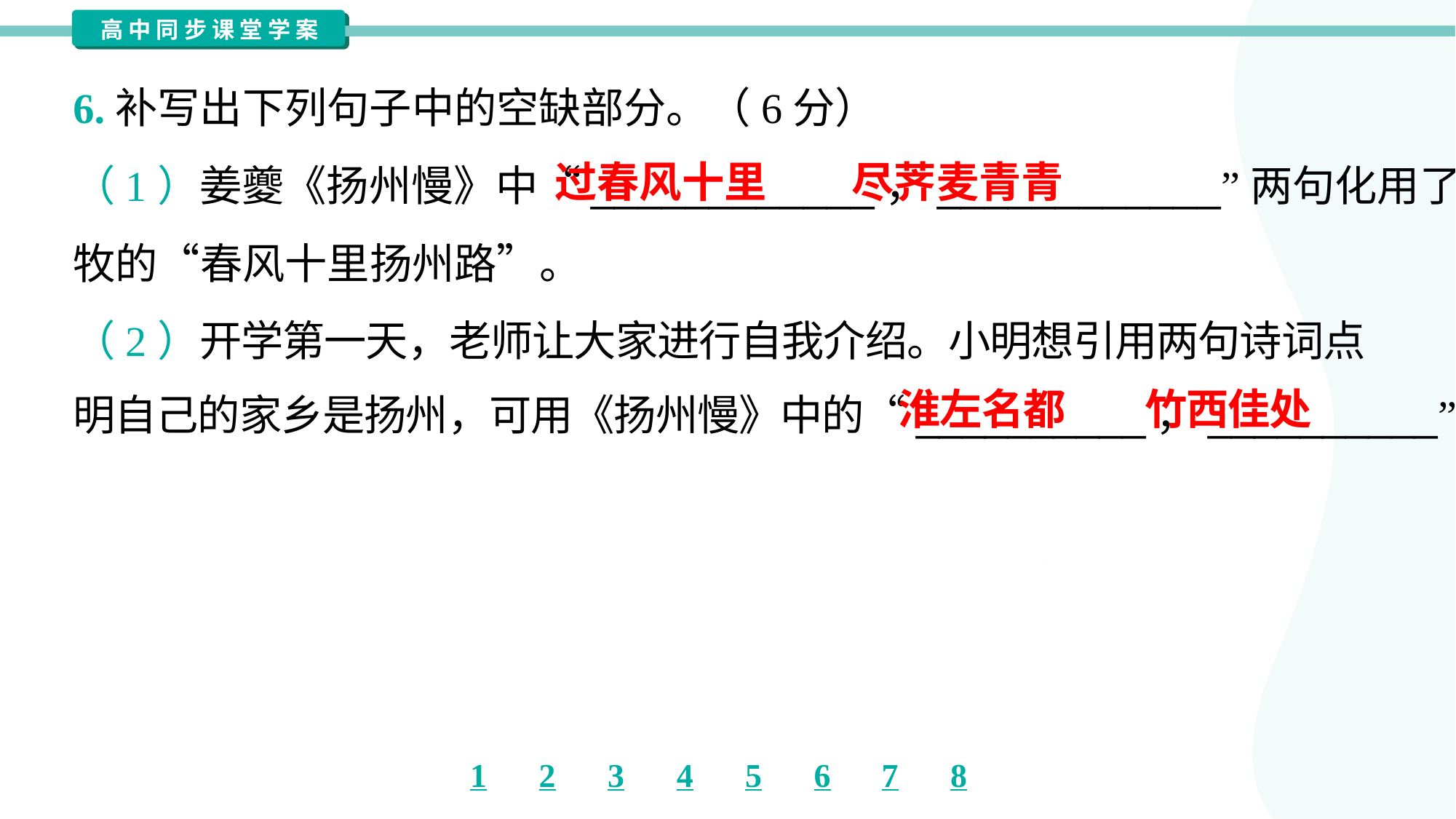

6.补写出下列句子中的空缺部分。（6分）
过春风十里
尽荠麦青青
（1）姜夔《扬州慢》中“____________，____________”两句化用了杜
牧的“春风十里扬州路”。
（2）开学第一天，老师让大家进行自我介绍。小明想引用两句诗词点
明自己的家乡是扬州，可用《扬州慢》中的“__________，__________”。
淮左名都
竹西佳处